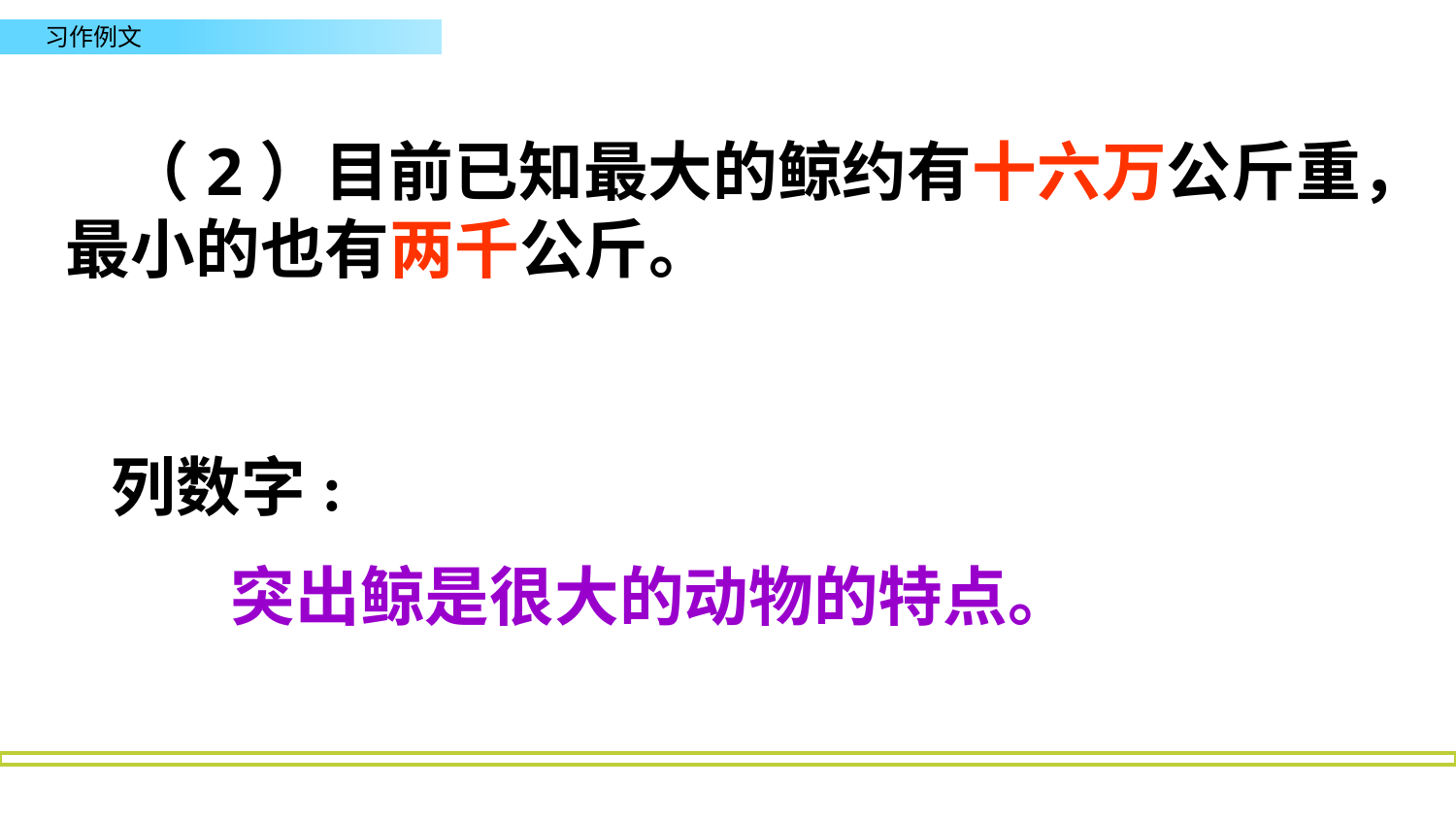

（2）目前已知最大的鲸约有十六万公斤重，最小的也有两千公斤。
鲸
鲸
鲸
列数字:
       突出鲸是很大的动物的特点。